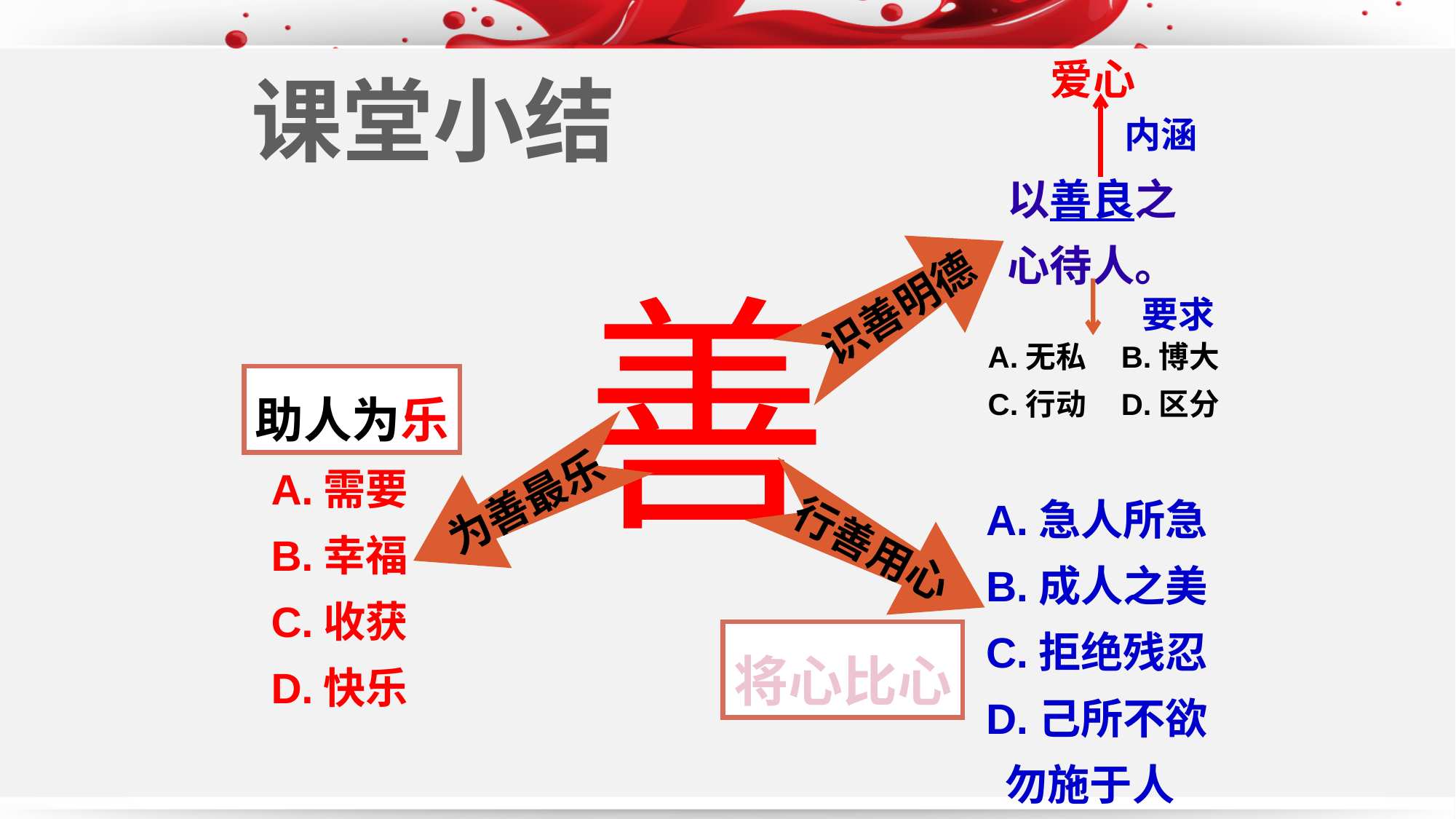

爱心
课堂小结
内涵
以善良之心待人。
善
识善明德
要求
A.无私    B.博大
C.行动    D.区分
助人为乐
A.需要
B.幸福
C.收获
D.快乐
为善最乐
A.急人所急B.成人之美
C.拒绝残忍
D.己所不欲   勿施于人
行善用心
将心比心